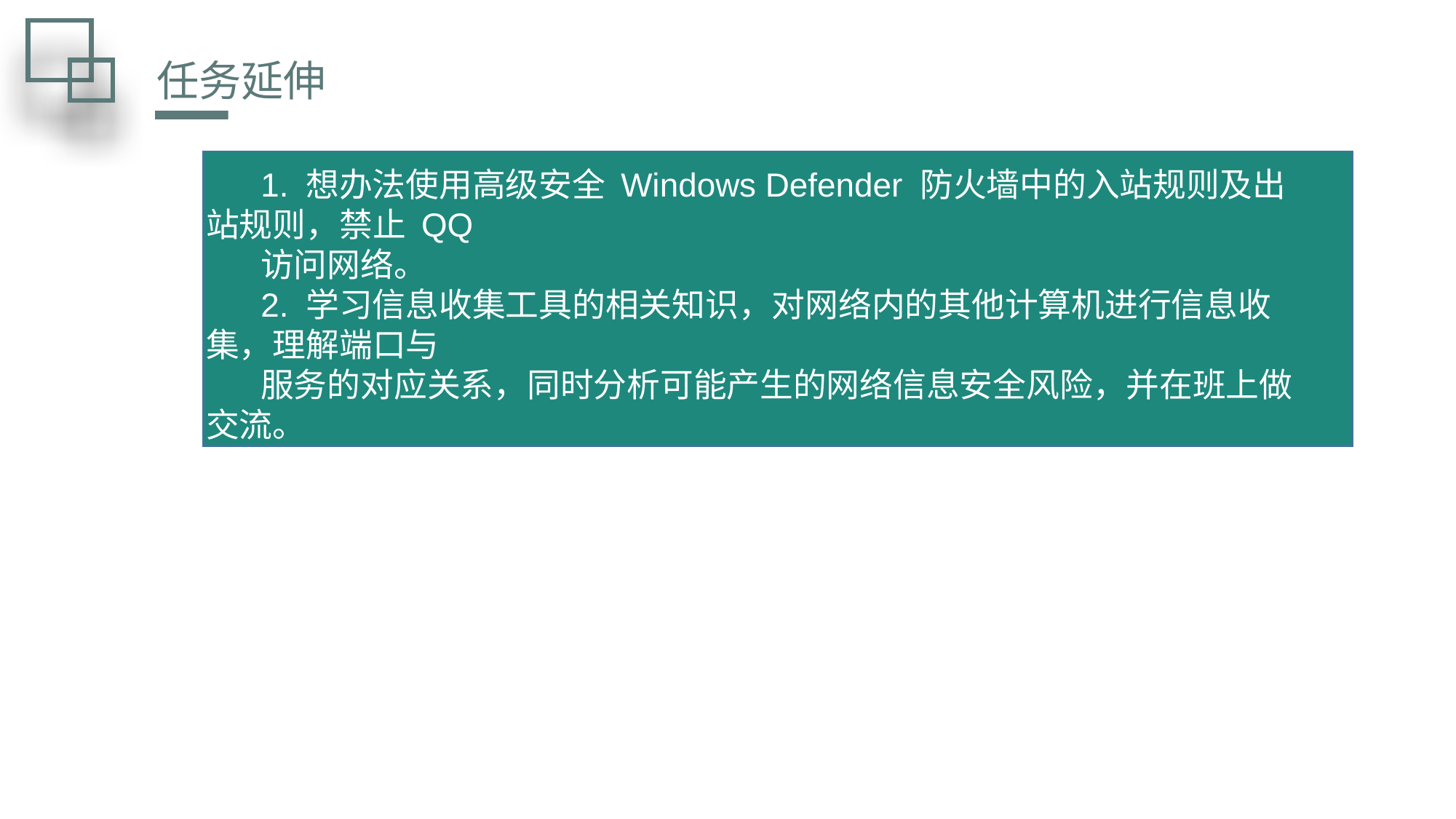

任务延伸

1. 想办法使用高级安全 Windows Defender 防火墙中的入站规则及出站规则，禁止 QQ
访问网络。
2. 学习信息收集工具的相关知识，对网络内的其他计算机进行信息收集，理解端口与
服务的对应关系，同时分析可能产生的网络信息安全风险，并在班上做交流。
由学生代表与指导教师组成项目评审组，各工作团队制作汇报材料并进行答辩。